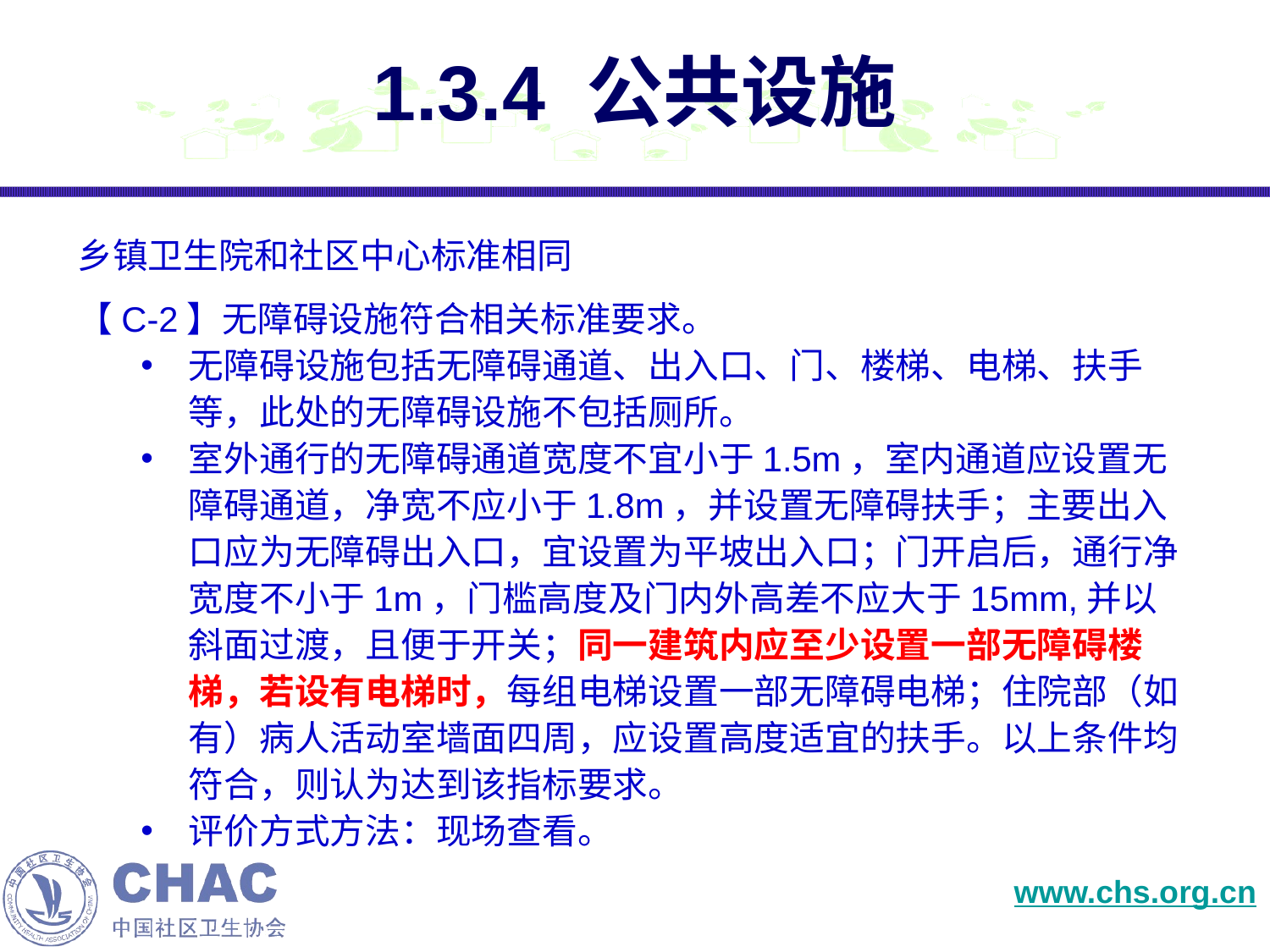

# 1.3.4 公共设施
乡镇卫生院和社区中心标准相同
【C-2】无障碍设施符合相关标准要求。
无障碍设施包括无障碍通道、出入口、门、楼梯、电梯、扶手等，此处的无障碍设施不包括厕所。
室外通行的无障碍通道宽度不宜小于1.5m，室内通道应设置无障碍通道，净宽不应小于1.8m，并设置无障碍扶手；主要出入口应为无障碍出入口，宜设置为平坡出入口；门开启后，通行净宽度不小于1m，门槛高度及门内外高差不应大于15mm,并以斜面过渡，且便于开关；同一建筑内应至少设置一部无障碍楼梯，若设有电梯时，每组电梯设置一部无障碍电梯；住院部（如有）病人活动室墙面四周，应设置高度适宜的扶手。以上条件均符合，则认为达到该指标要求。
评价方式方法：现场查看。